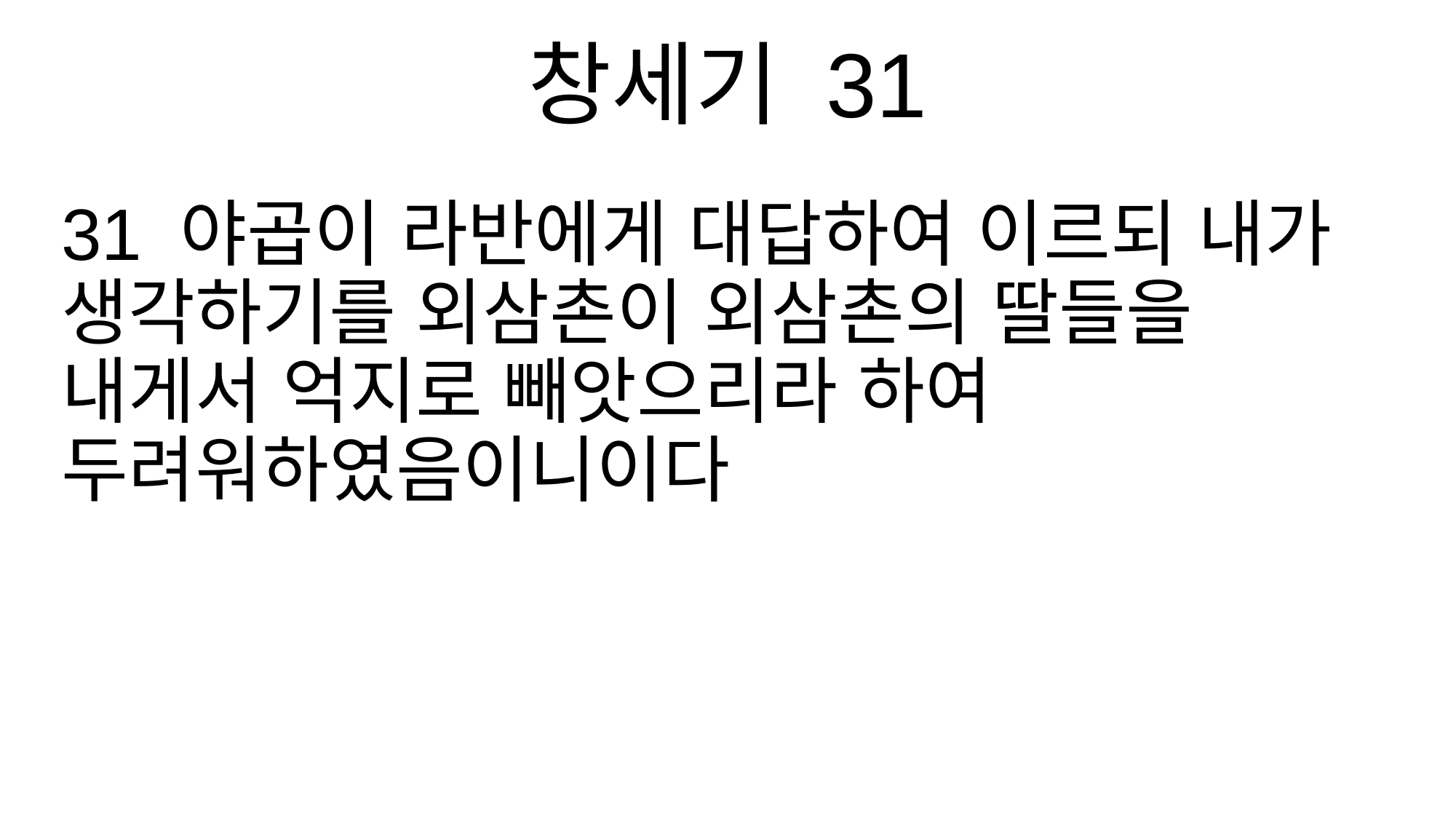

창세기 31
31 야곱이 라반에게 대답하여 이르되 내가 생각하기를 외삼촌이 외삼촌의 딸들을 내게서 억지로 빼앗으리라 하여 두려워하였음이니이다